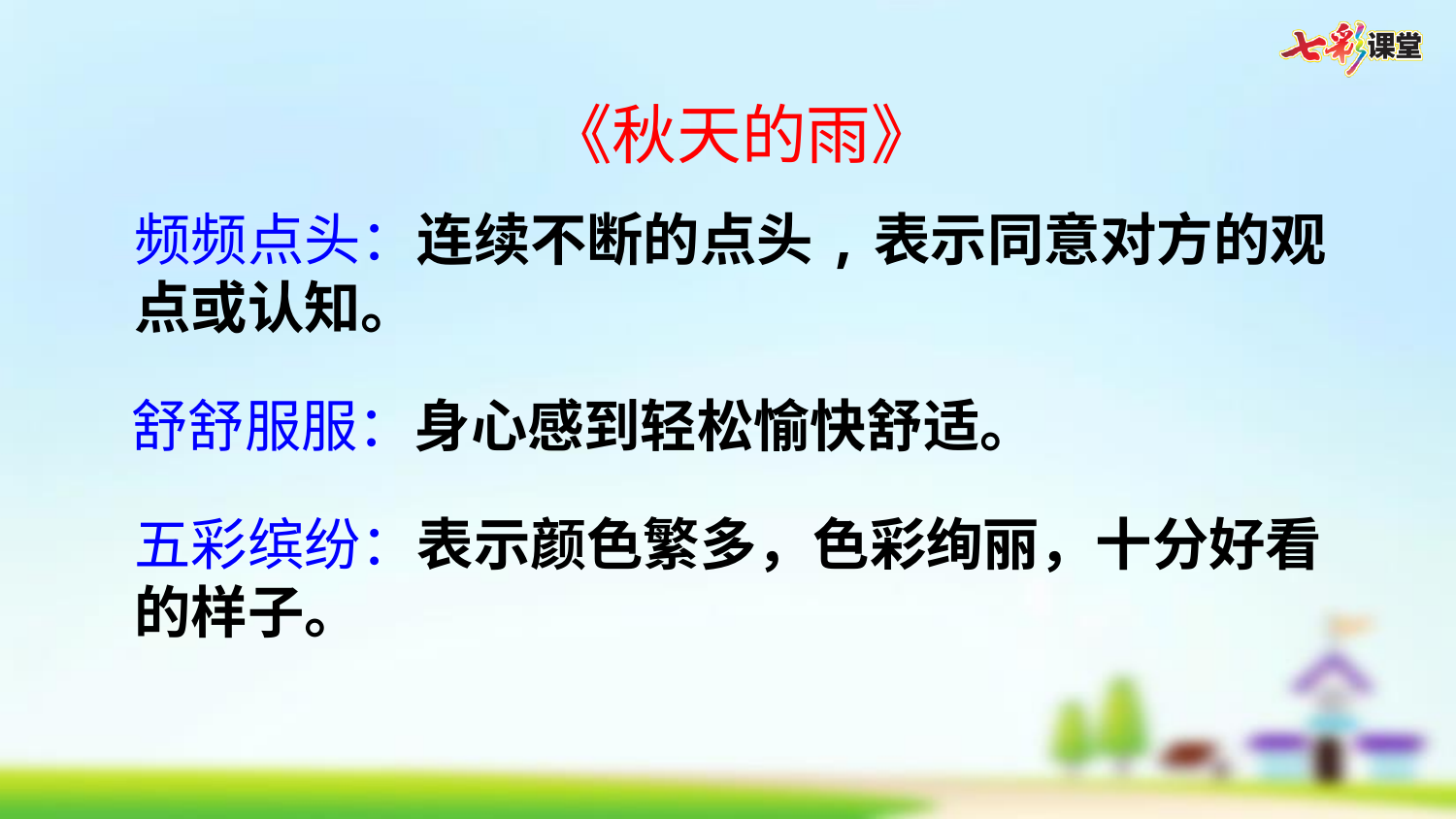

《秋天的雨》
频频点头：连续不断的点头,表示同意对方的观点或认知。
舒舒服服：身心感到轻松愉快舒适。
五彩缤纷：表示颜色繁多，色彩绚丽，十分好看的样子。